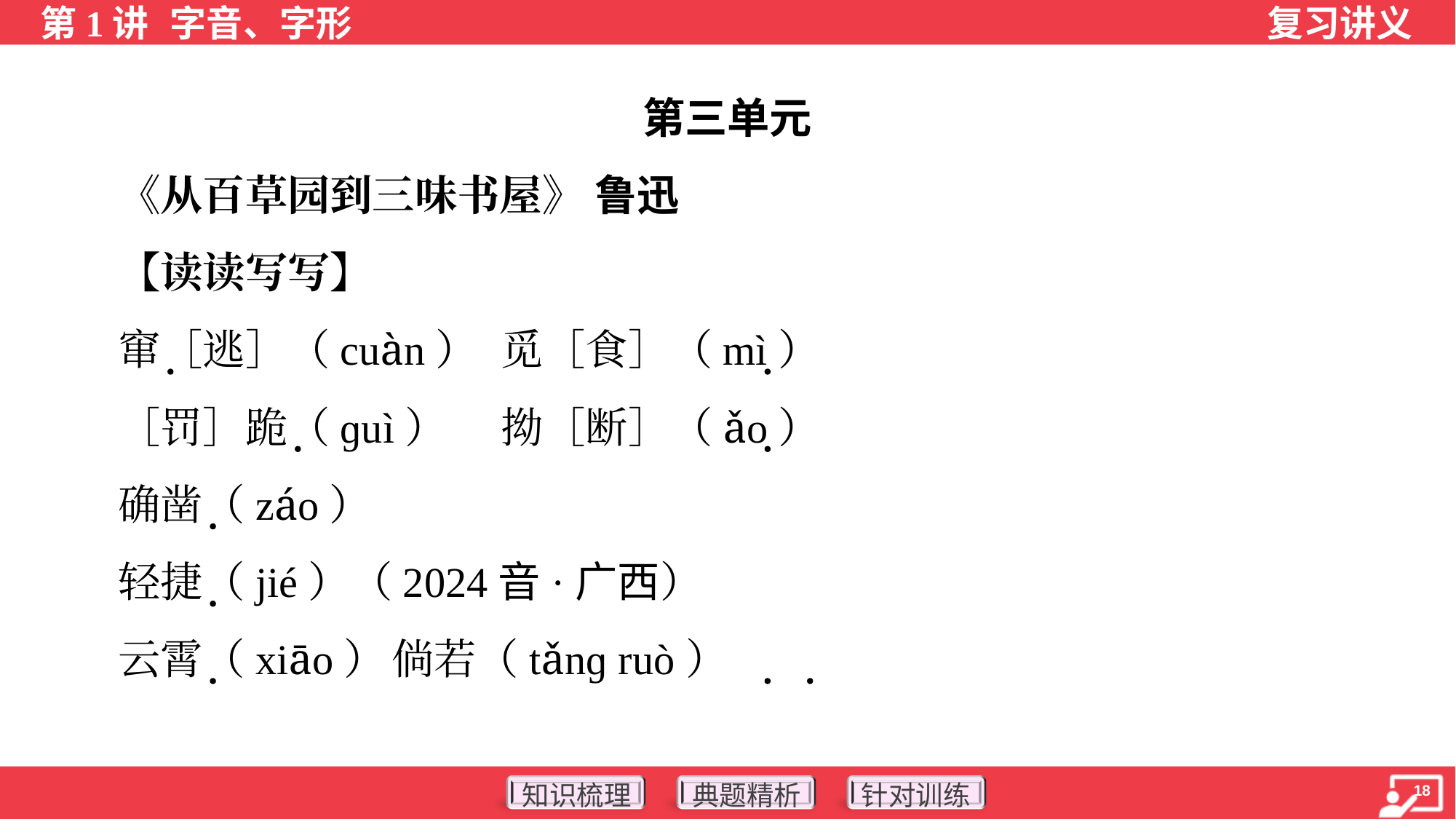

第三单元
    《从百草园到三味书屋》 鲁迅
    【读读写写】
    窜［逃］（cuàn）	觅［食］（mì）
    ［罚］跪（ɡuì）	拗［断］（ǎo）
    确凿（záo）
    轻捷（jié）（2024音·广西）
    云霄（xiāo）	倘若（tǎnɡ ruò）